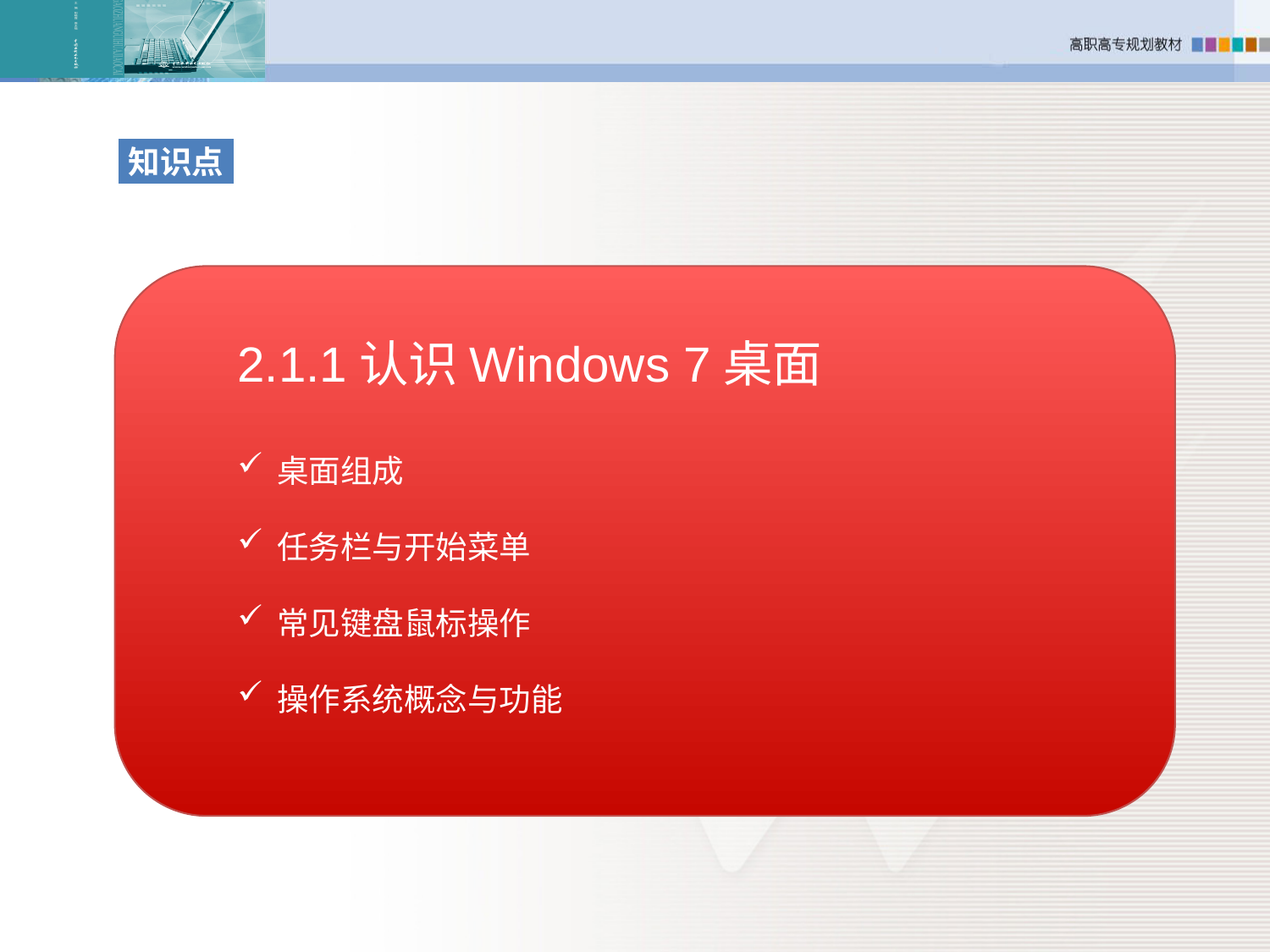

知识点

2.1.1认识Windows 7桌面

桌面组成

任务栏与开始菜单

常见键盘鼠标操作

操作系统概念与功能